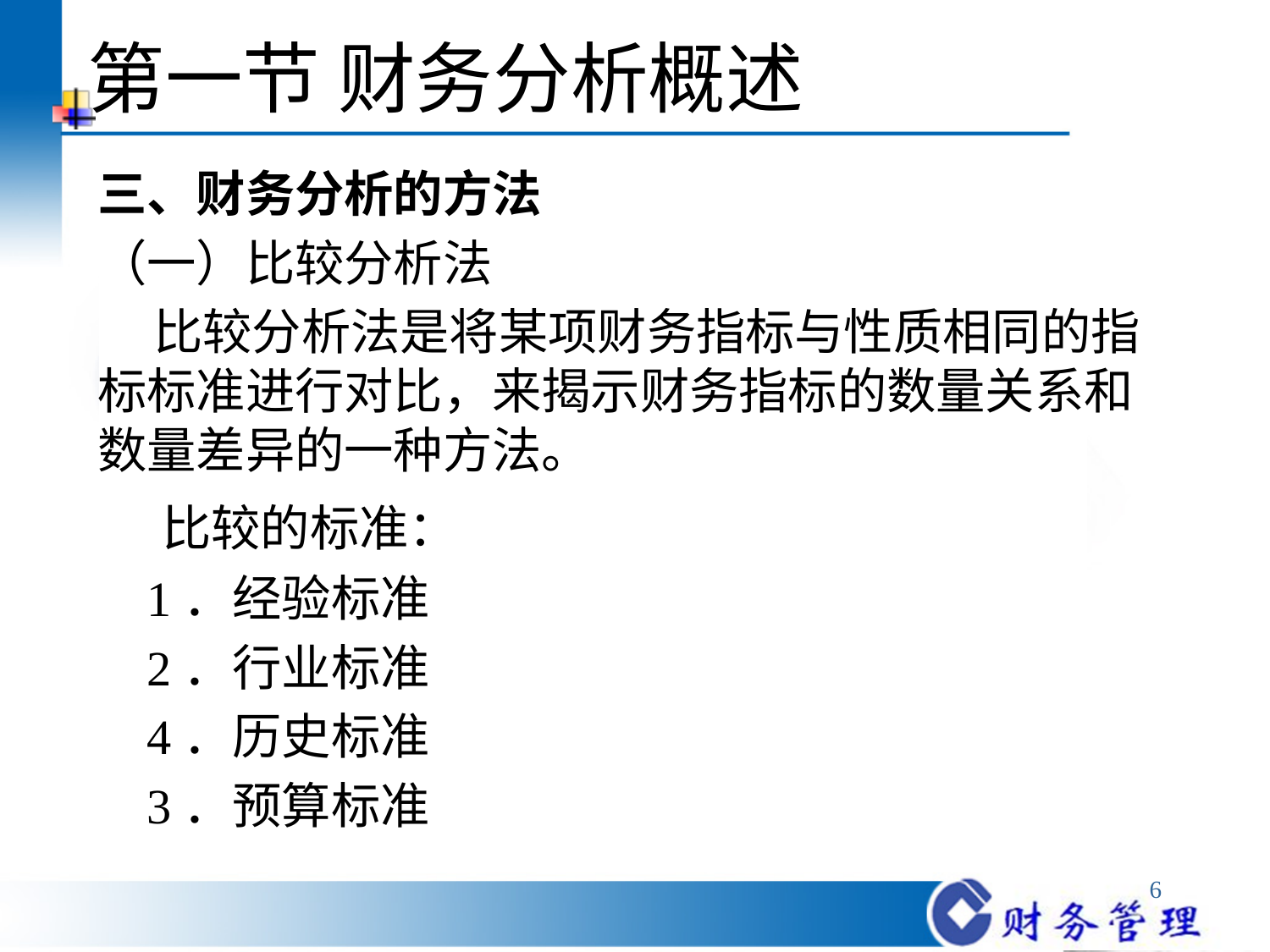

# 第一节 财务分析概述
三、财务分析的方法
（一）比较分析法
    比较分析法是将某项财务指标与性质相同的指标标准进行对比，来揭示财务指标的数量关系和数量差异的一种方法。
    比较的标准：
    1．经验标准
    2．行业标准
    4．历史标准
    3．预算标准

6